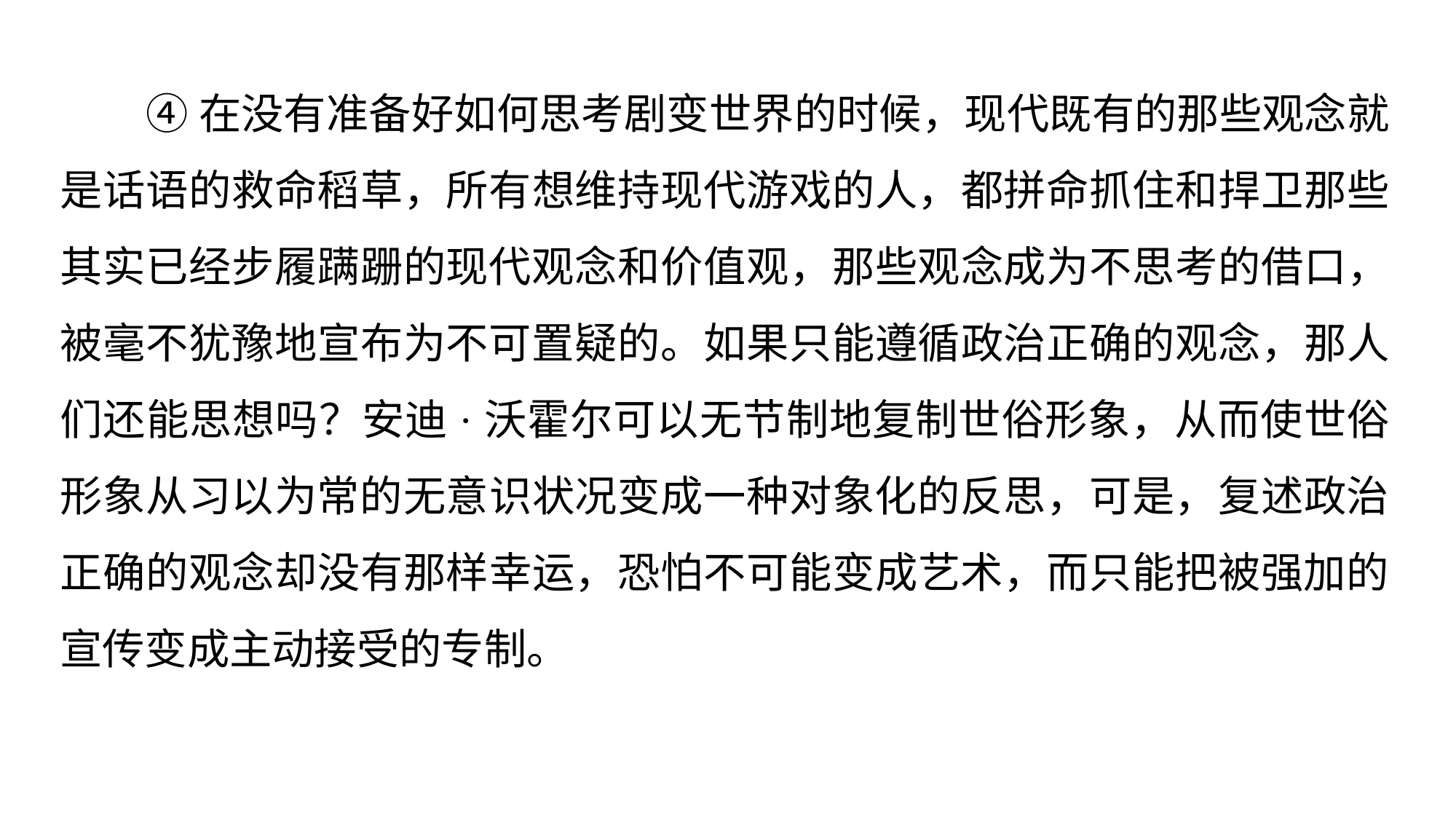

④在没有准备好如何思考剧变世界的时候，现代既有的那些观念就是话语的救命稻草，所有想维持现代游戏的人，都拼命抓住和捍卫那些其实已经步履蹒跚的现代观念和价值观，那些观念成为不思考的借口，被毫不犹豫地宣布为不可置疑的。如果只能遵循政治正确的观念，那人们还能思想吗？安迪·沃霍尔可以无节制地复制世俗形象，从而使世俗形象从习以为常的无意识状况变成一种对象化的反思，可是，复述政治正确的观念却没有那样幸运，恐怕不可能变成艺术，而只能把被强加的宣传变成主动接受的专制。